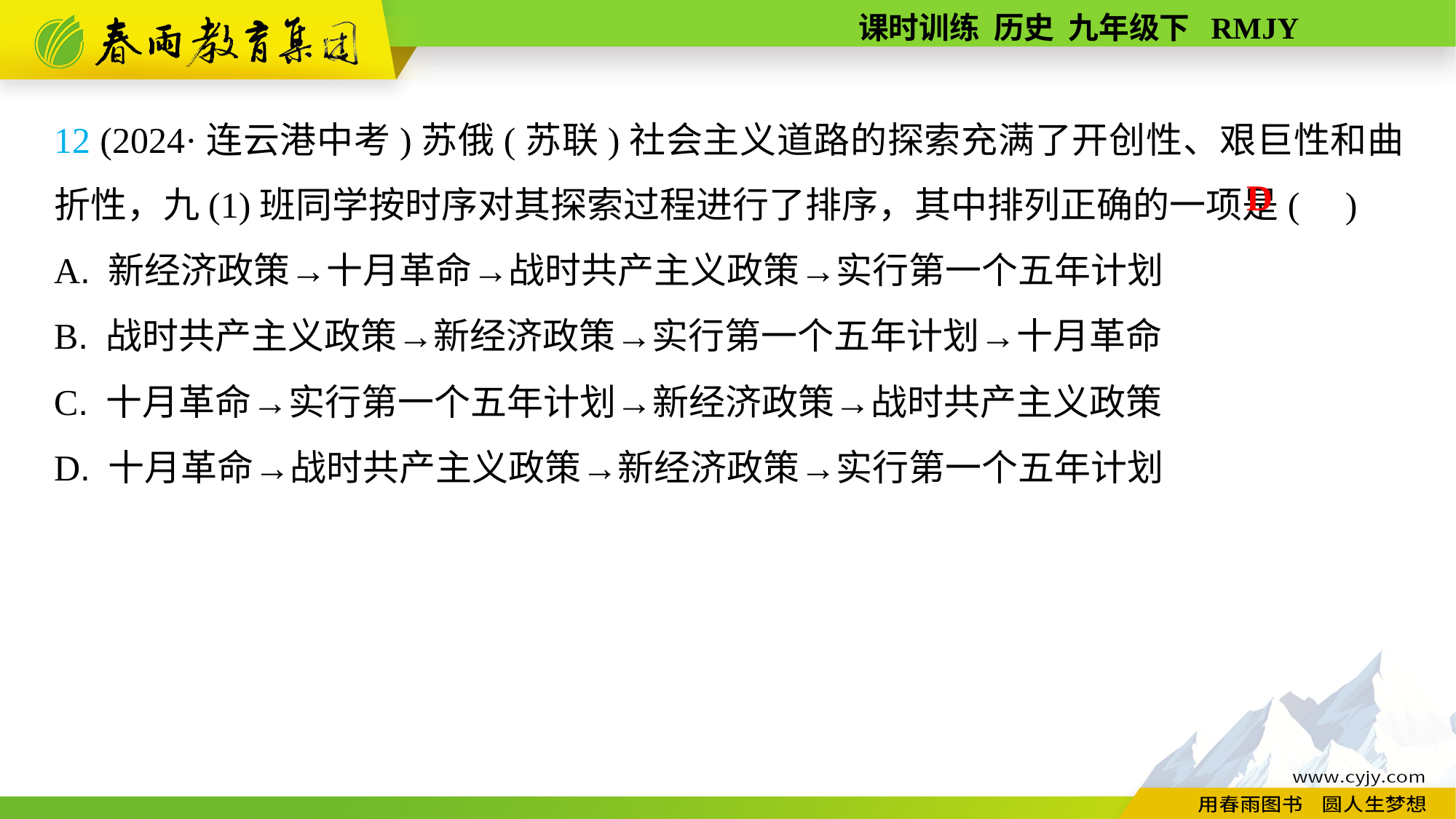

12 (2024·连云港中考)苏俄(苏联)社会主义道路的探索充满了开创性、艰巨性和曲折性，九(1)班同学按时序对其探索过程进行了排序，其中排列正确的一项是(     )
A. 新经济政策→十月革命→战时共产主义政策→实行第一个五年计划
B. 战时共产主义政策→新经济政策→实行第一个五年计划→十月革命
C. 十月革命→实行第一个五年计划→新经济政策→战时共产主义政策
D. 十月革命→战时共产主义政策→新经济政策→实行第一个五年计划
D